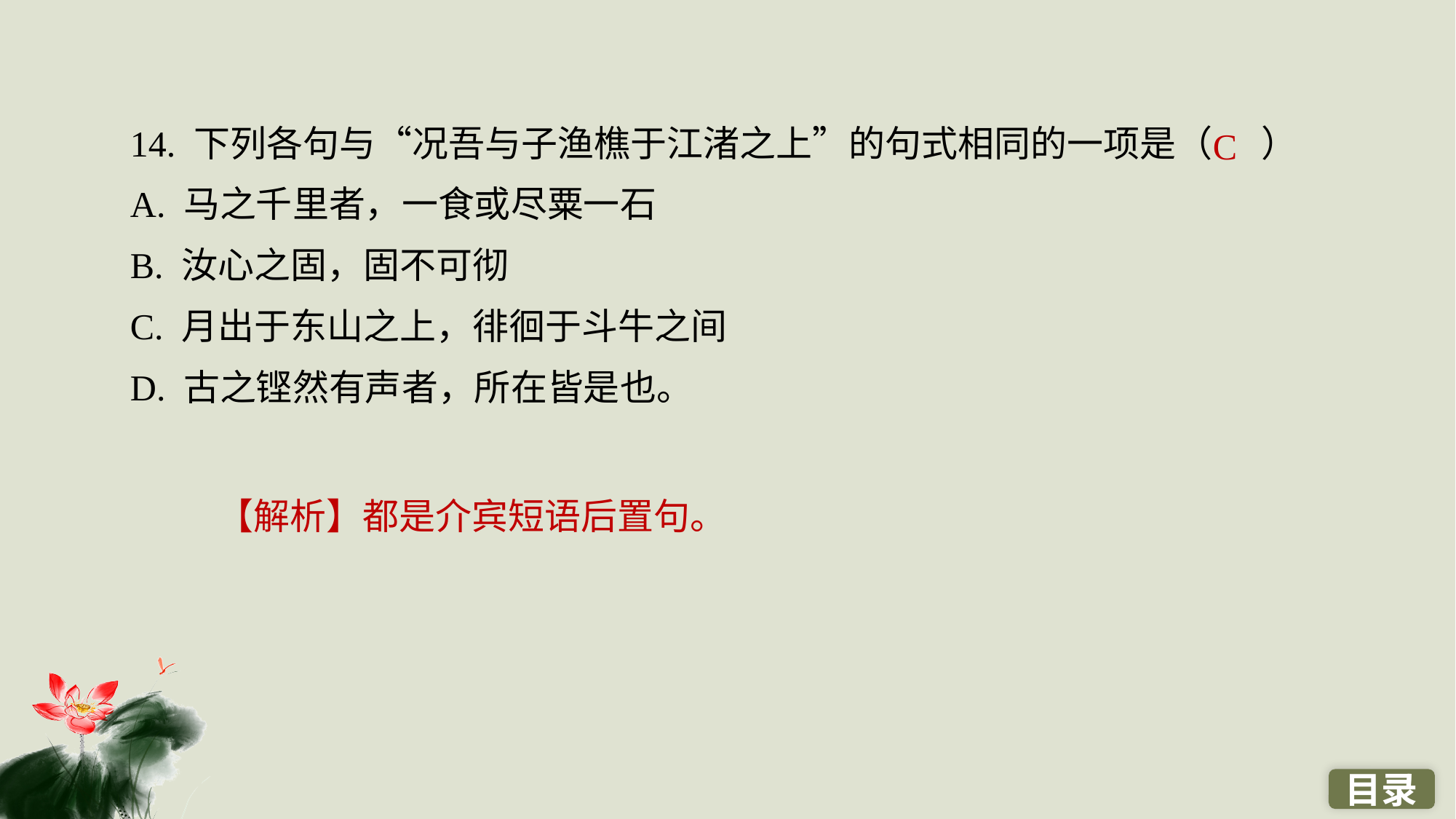

14. 下列各句与“况吾与子渔樵于江渚之上”的句式相同的一项是（      ）
A. 马之千里者，一食或尽粟一石
B. 汝心之固，固不可彻
C. 月出于东山之上，徘徊于斗牛之间
D. 古之铿然有声者，所在皆是也。
C
【解析】都是介宾短语后置句。